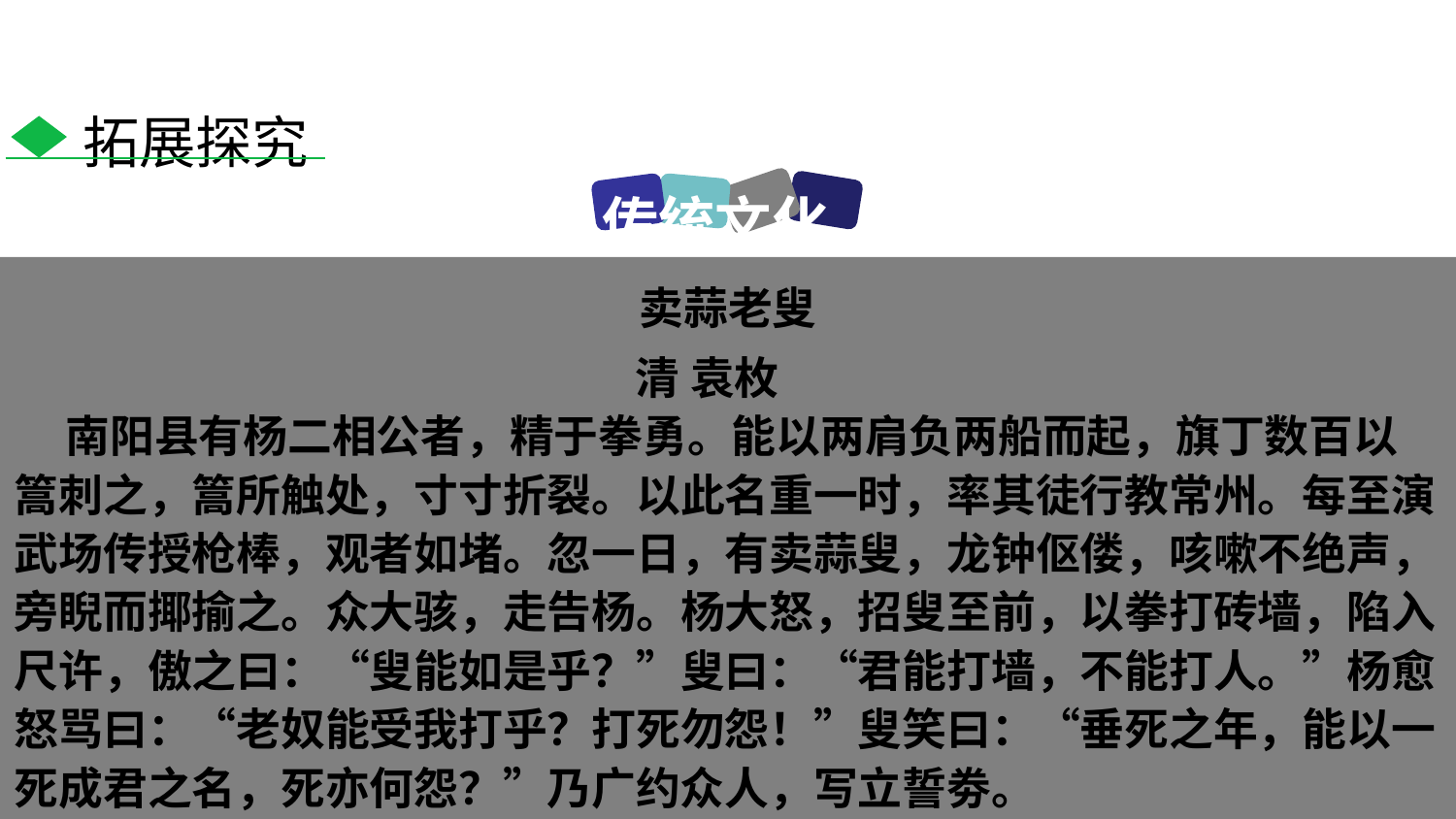

拓展探究

传统文化

卖蒜老叟
清 袁枚
    南阳县有杨二相公者，精于拳勇。能以两肩负两船而起，旗丁数百以篙刺之，篙所触处，寸寸折裂。以此名重一时，率其徒行教常州。每至演武场传授枪棒，观者如堵。忽一日，有卖蒜叟，龙钟伛偻，咳嗽不绝声，旁睨而揶揄之。众大骇，走告杨。杨大怒，招叟至前，以拳打砖墙，陷入尺许，傲之曰：“叟能如是乎？”叟曰：“君能打墙，不能打人。”杨愈怒骂曰：“老奴能受我打乎？打死勿怨！”叟笑曰：“垂死之年，能以一死成君之名，死亦何怨？”乃广约众人，写立誓劵。